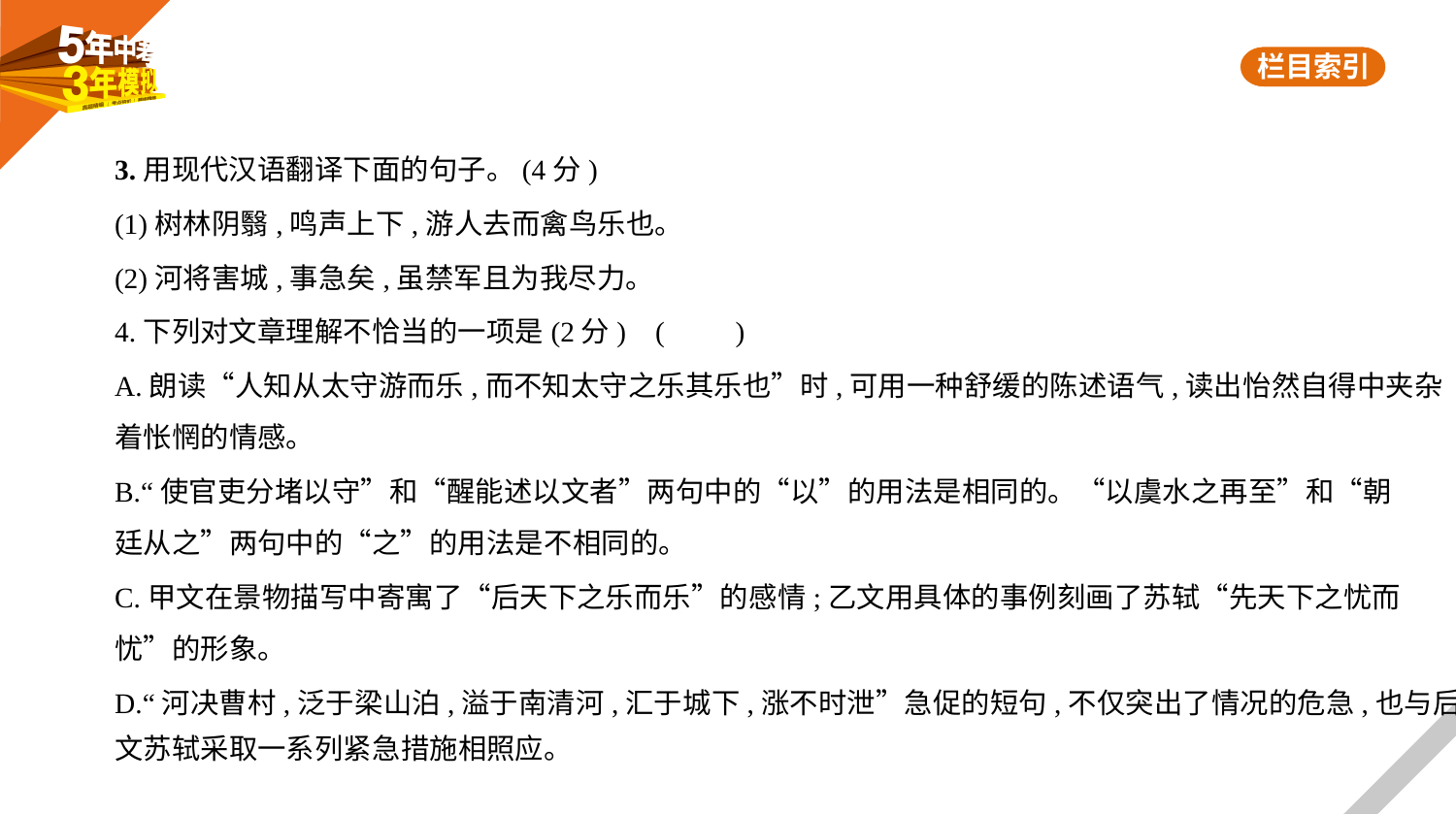

3.用现代汉语翻译下面的句子。(4分)
(1)树林阴翳,鸣声上下,游人去而禽鸟乐也。
(2)河将害城,事急矣,虽禁军且为我尽力。
4.下列对文章理解不恰当的一项是(2分) (　　)
A.朗读“人知从太守游而乐,而不知太守之乐其乐也”时,可用一种舒缓的陈述语气,读出怡然自得中夹杂
着怅惘的情感。
B.“使官吏分堵以守”和“醒能述以文者”两句中的“以”的用法是相同的。“以虞水之再至”和“朝
廷从之”两句中的“之”的用法是不相同的。
C.甲文在景物描写中寄寓了“后天下之乐而乐”的感情;乙文用具体的事例刻画了苏轼“先天下之忧而
忧”的形象。
D.“河决曹村,泛于梁山泊,溢于南清河,汇于城下,涨不时泄”急促的短句,不仅突出了情况的危急,也与后
文苏轼采取一系列紧急措施相照应。